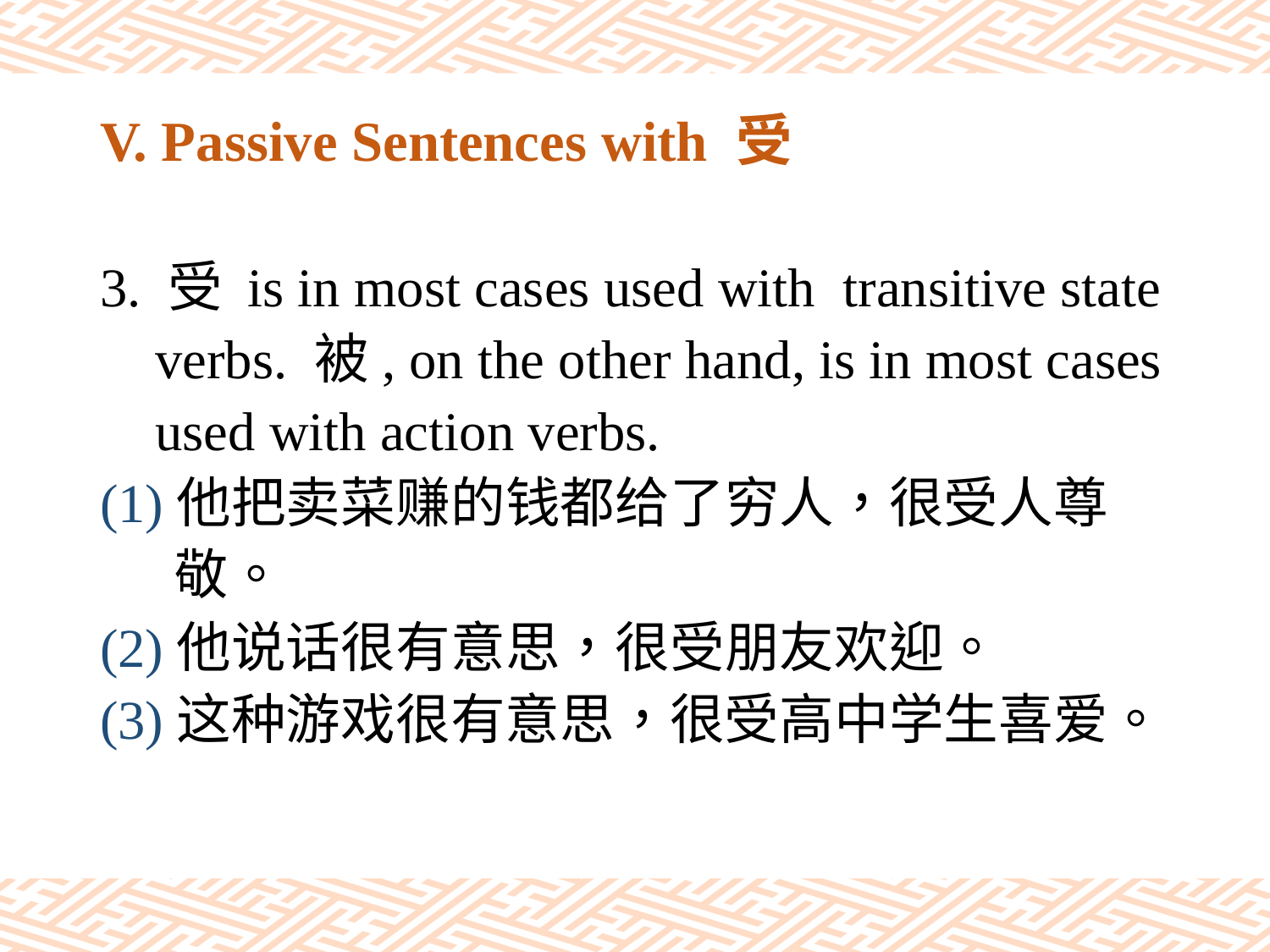

# V. Passive Sentences with 受
3. 受 is in most cases used with  transitive state
    verbs. 被, on the other hand, is in most cases
    used with action verbs.
(1)他把卖菜赚的钱都给了穷人，很受人尊
     敬。
(2)他说话很有意思，很受朋友欢迎。
(3)这种游戏很有意思，很受高中学生喜爱。